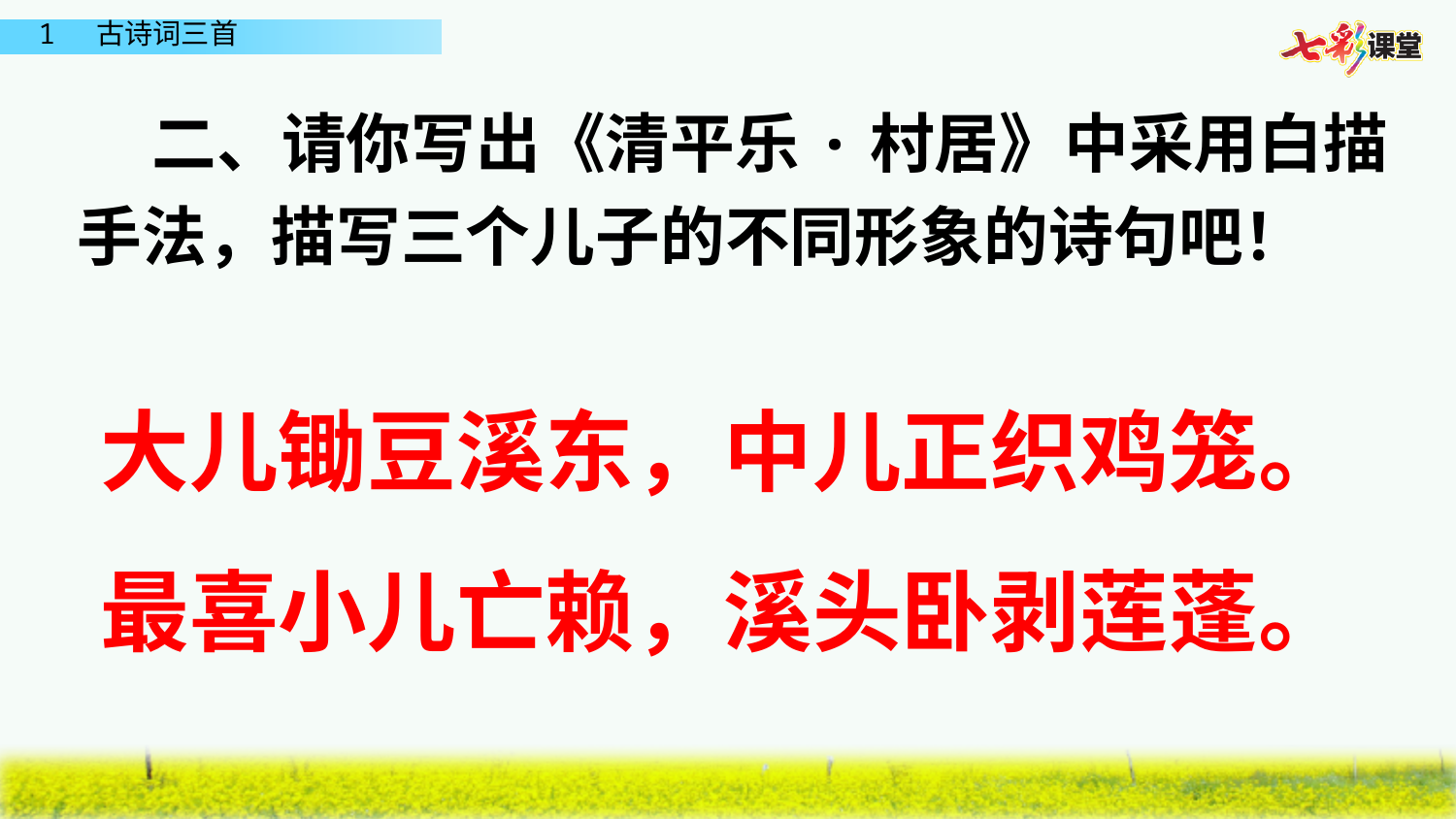

二、请你写出《清平乐·村居》中采用白描手法，描写三个儿子的不同形象的诗句吧！
大儿锄豆溪东，中儿正织鸡笼。
最喜小儿亡赖，溪头卧剥莲蓬。